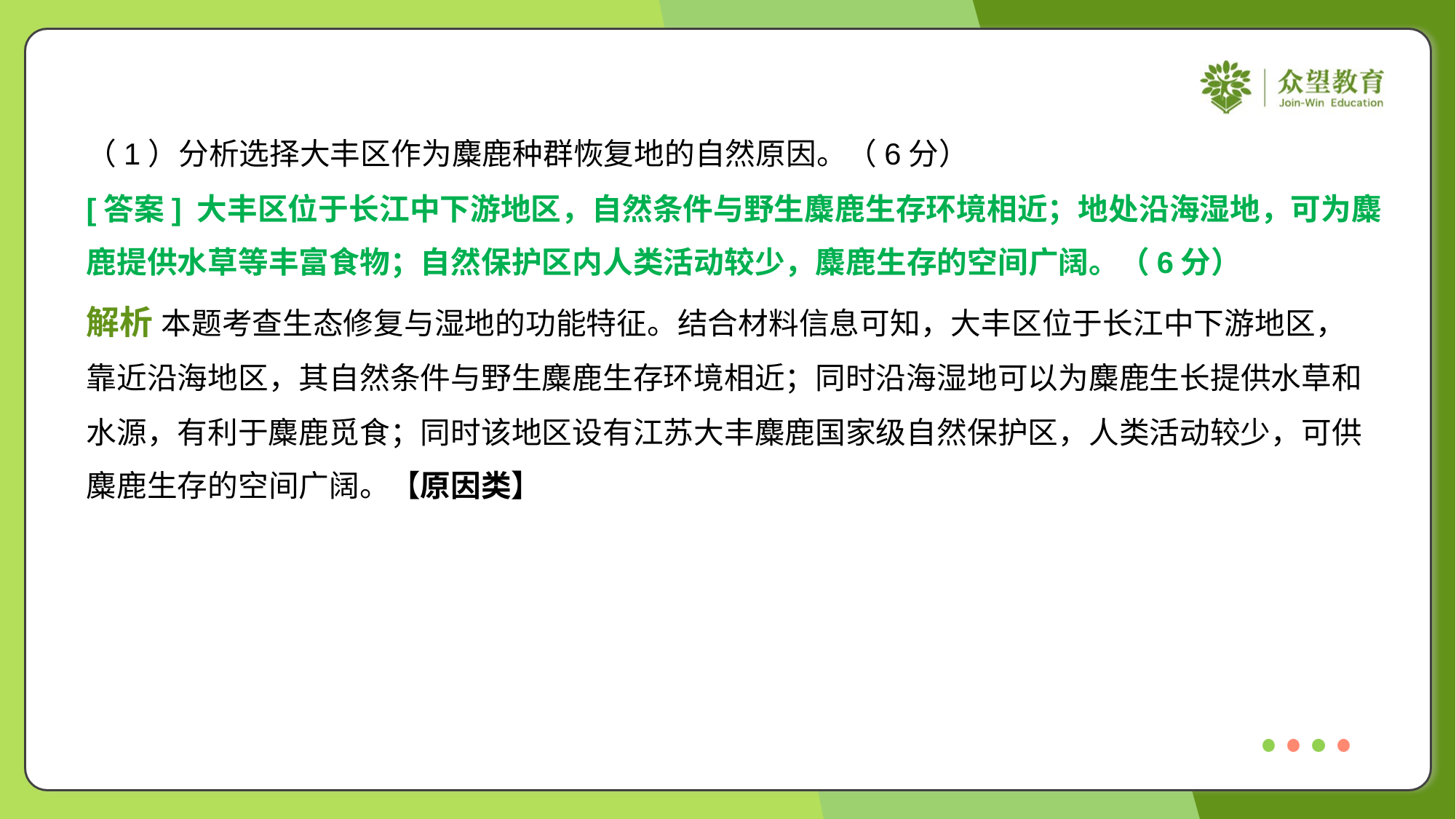

（1）分析选择大丰区作为麋鹿种群恢复地的自然原因。（6分）
[答案] 大丰区位于长江中下游地区，自然条件与野生麋鹿生存环境相近；地处沿海湿地，可为麋
鹿提供水草等丰富食物；自然保护区内人类活动较少，麋鹿生存的空间广阔。（6分）
解析 本题考查生态修复与湿地的功能特征。结合材料信息可知，大丰区位于长江中下游地区，
靠近沿海地区，其自然条件与野生麋鹿生存环境相近；同时沿海湿地可以为麋鹿生长提供水草和
水源，有利于麋鹿觅食；同时该地区设有江苏大丰麋鹿国家级自然保护区，人类活动较少，可供
麋鹿生存的空间广阔。【原因类】